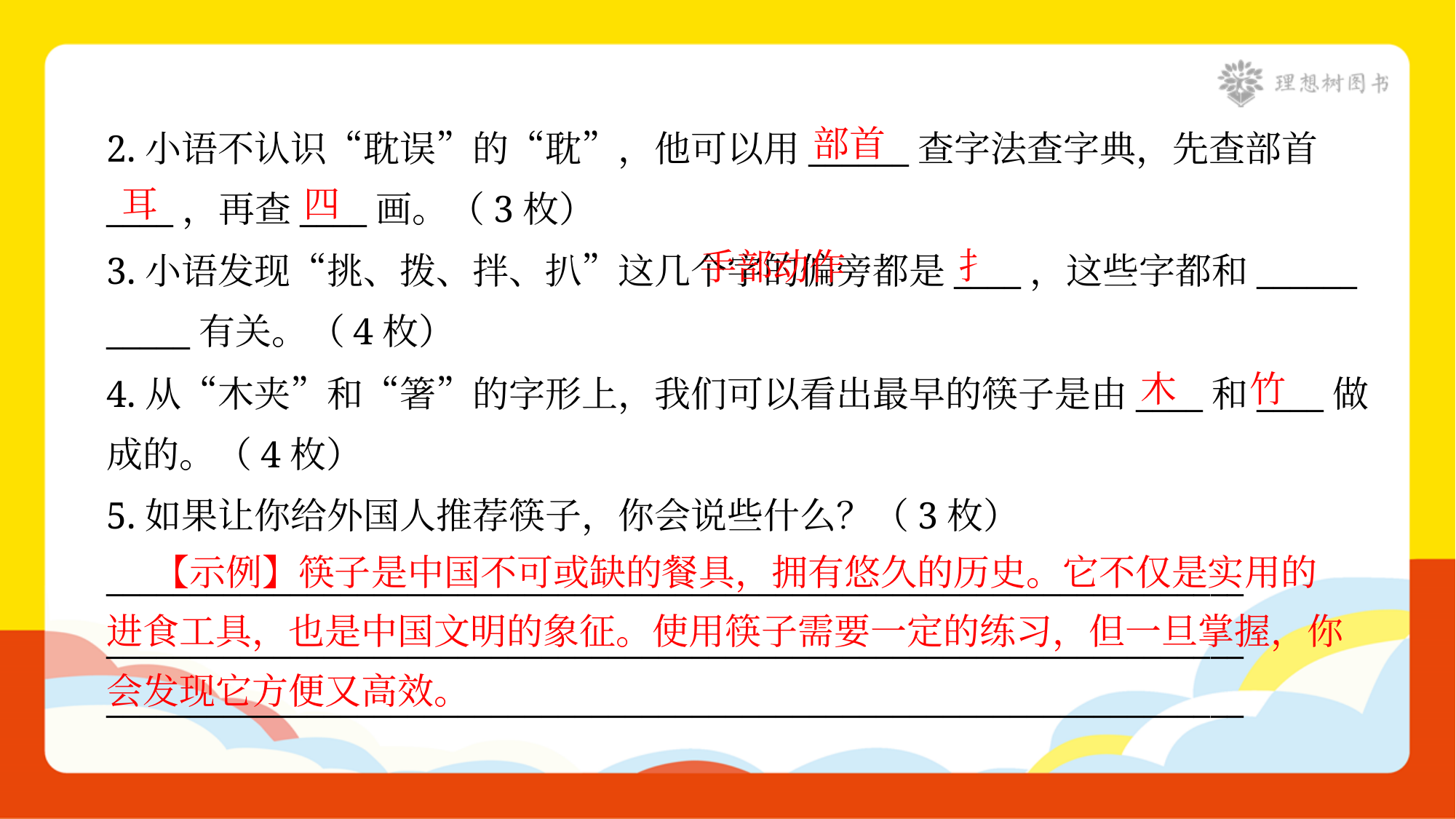

部首
2.小语不认识“耽误”的“耽”，他可以用______查字法查字典，先查部首
____，再查____画。（3枚）
耳
四
                                                               手部动作
扌
3.小语发现“挑、拨、拌、扒”这几个字的偏旁都是____，这些字都和______
_____有关。（4枚）
木
竹
4.从“木夹”和“箸”的字形上，我们可以看出最早的筷子是由____和____做
成的。（4枚）
5.如果让你给外国人推荐筷子，你会说些什么？（3枚）
    【示例】筷子是中国不可或缺的餐具，拥有悠久的历史。它不仅是实用的
进食工具，也是中国文明的象征。使用筷子需要一定的练习，但一旦掌握，你
会发现它方便又高效。
____________________________________________________________________
____________________________________________________________________
____________________________________________________________________